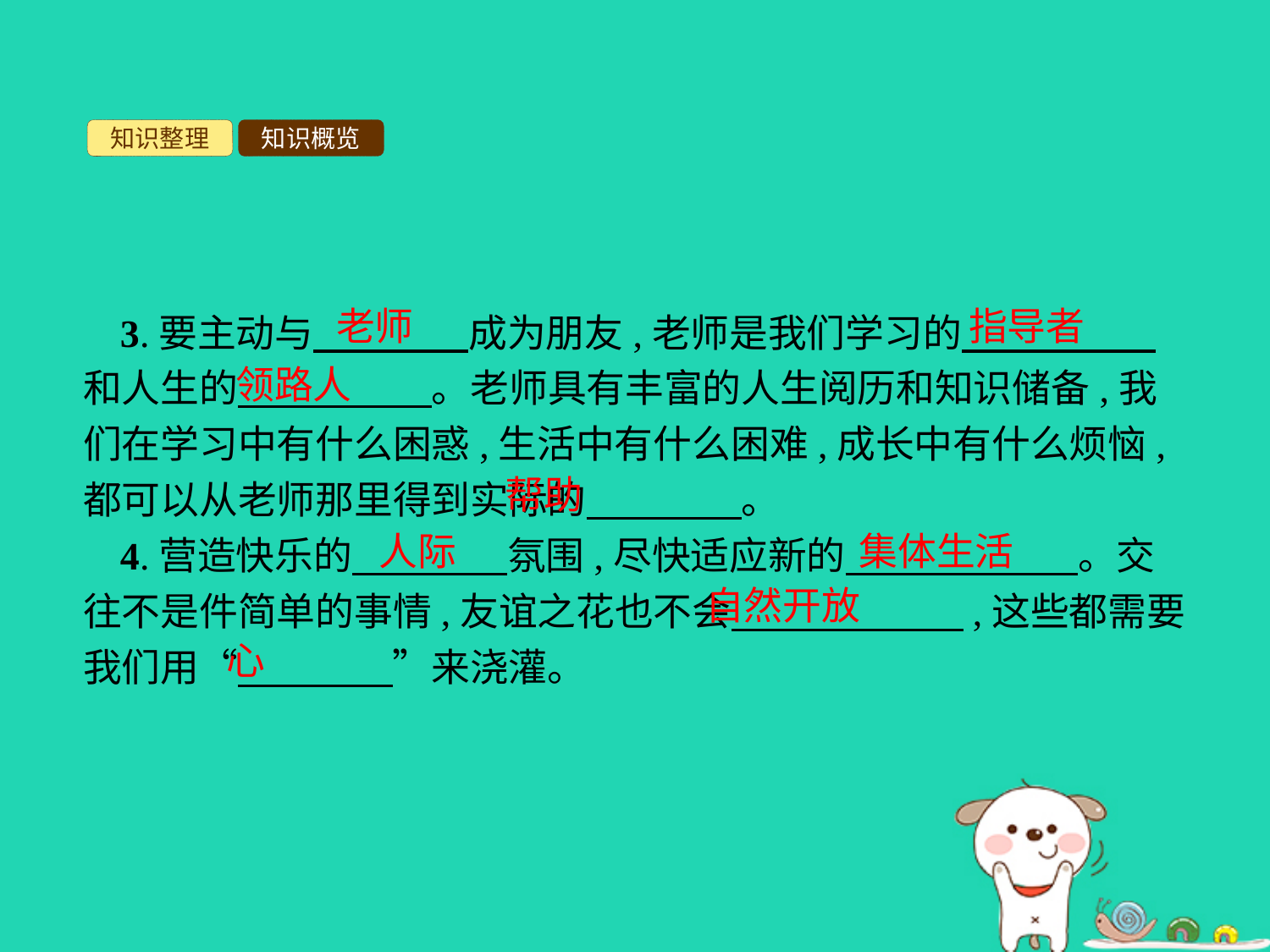

知识整理
知识概览
老师
指导者
3.要主动与　　　　成为朋友,老师是我们学习的　　　　　和人生的　　　　　。老师具有丰富的人生阅历和知识储备,我们在学习中有什么困惑,生活中有什么困难,成长中有什么烦恼,都可以从老师那里得到实际的　　　　。
4.营造快乐的　　　　氛围,尽快适应新的　　　　　　。交往不是件简单的事情,友谊之花也不会　　　　　　,这些都需要我们用“　　　　”来浇灌。
领路人
帮助
人际
集体生活
自然开放
心